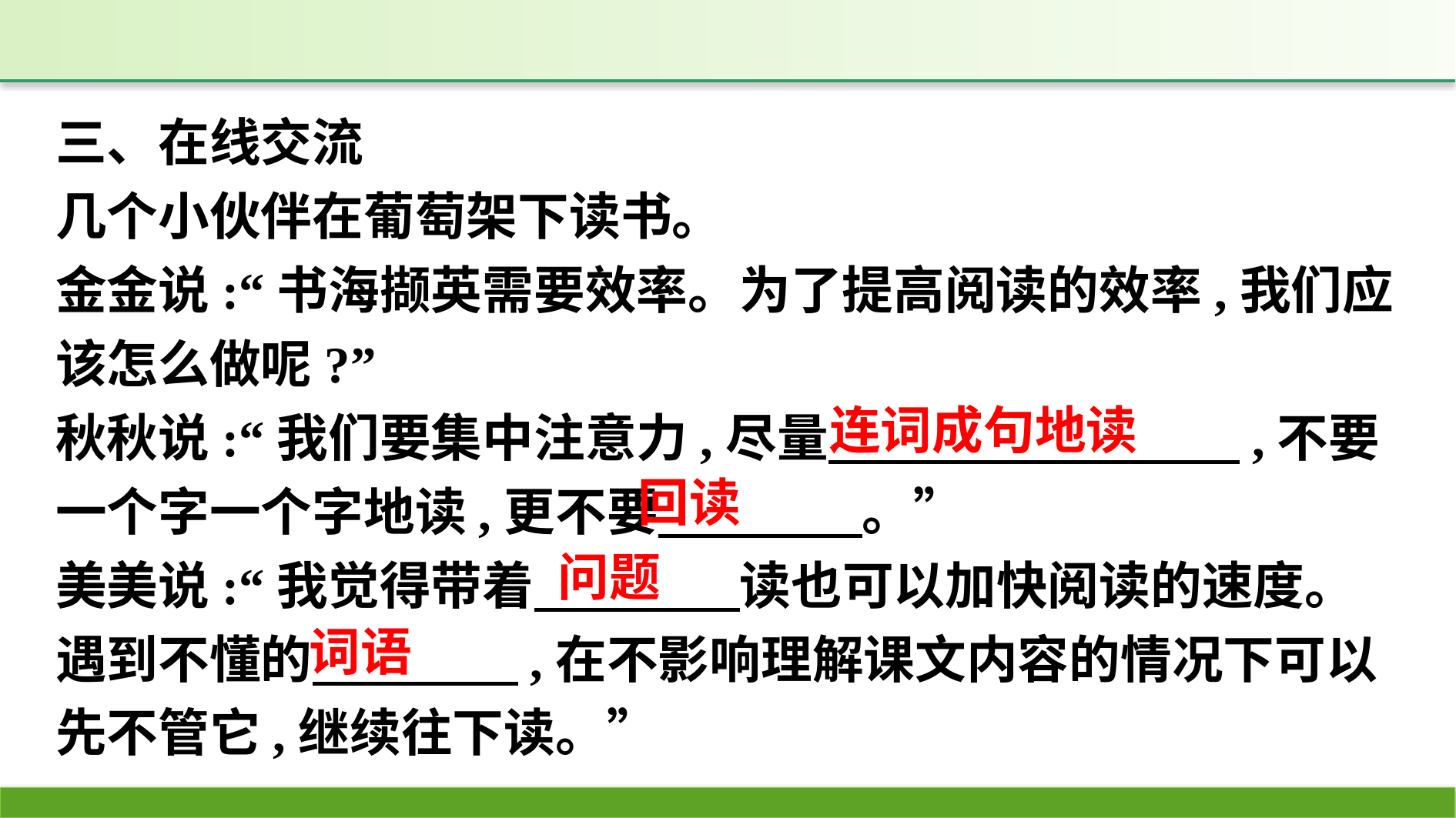

三、在线交流
几个小伙伴在葡萄架下读书。
金金说:“书海撷英需要效率。为了提高阅读的效率,我们应该怎么做呢?”
秋秋说:“我们要集中注意力,尽量　　　　　　　　,不要一个字一个字地读,更不要　             。”
美美说:“我觉得带着　　　　读也可以加快阅读的速度。遇到不懂的　　　　,在不影响理解课文内容的情况下可以先不管它,继续往下读。”
连词成句地读
回读
问题
词语